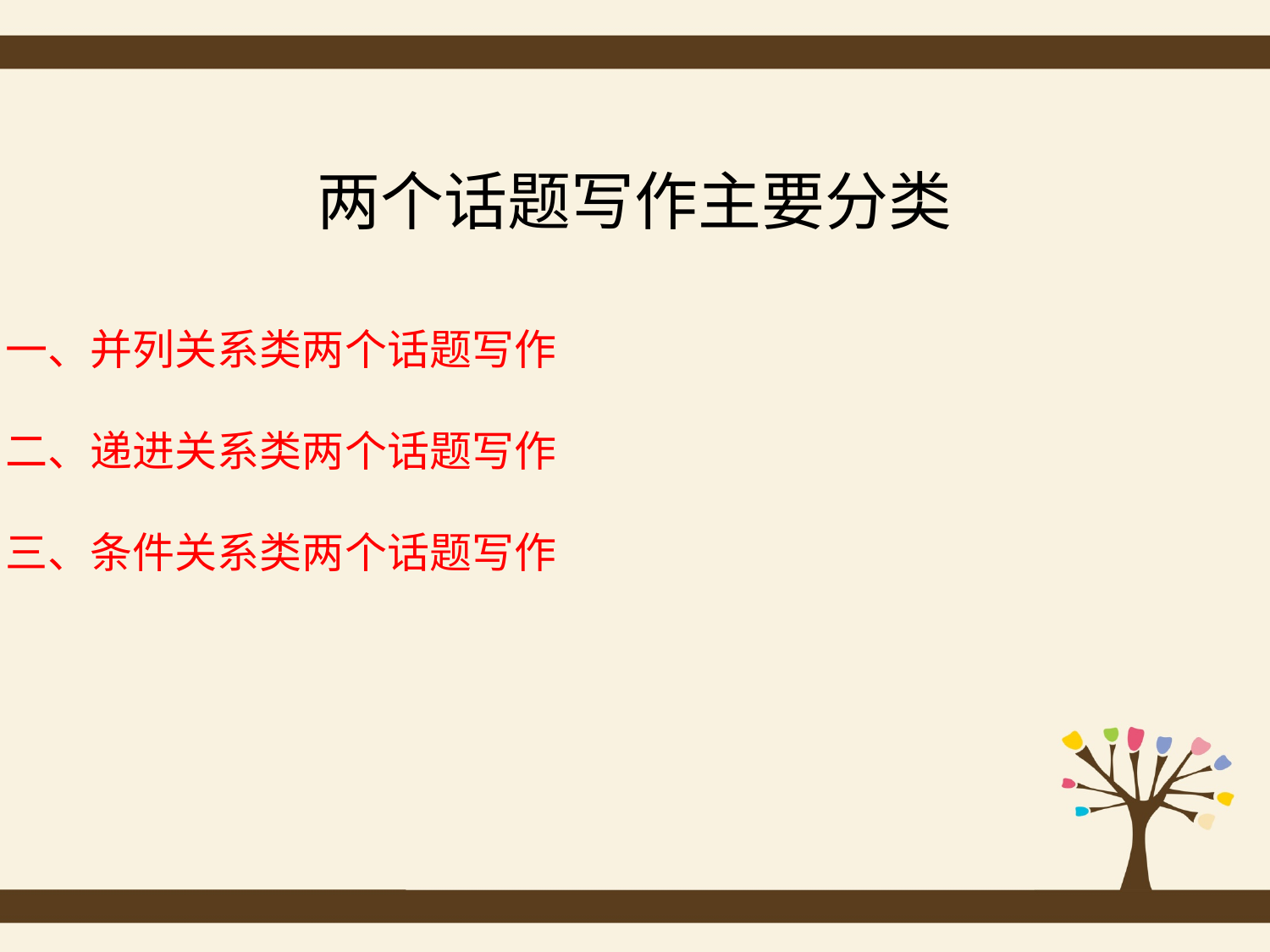

两个话题写作主要分类
一、并列关系类两个话题写作
二、递进关系类两个话题写作
三、条件关系类两个话题写作